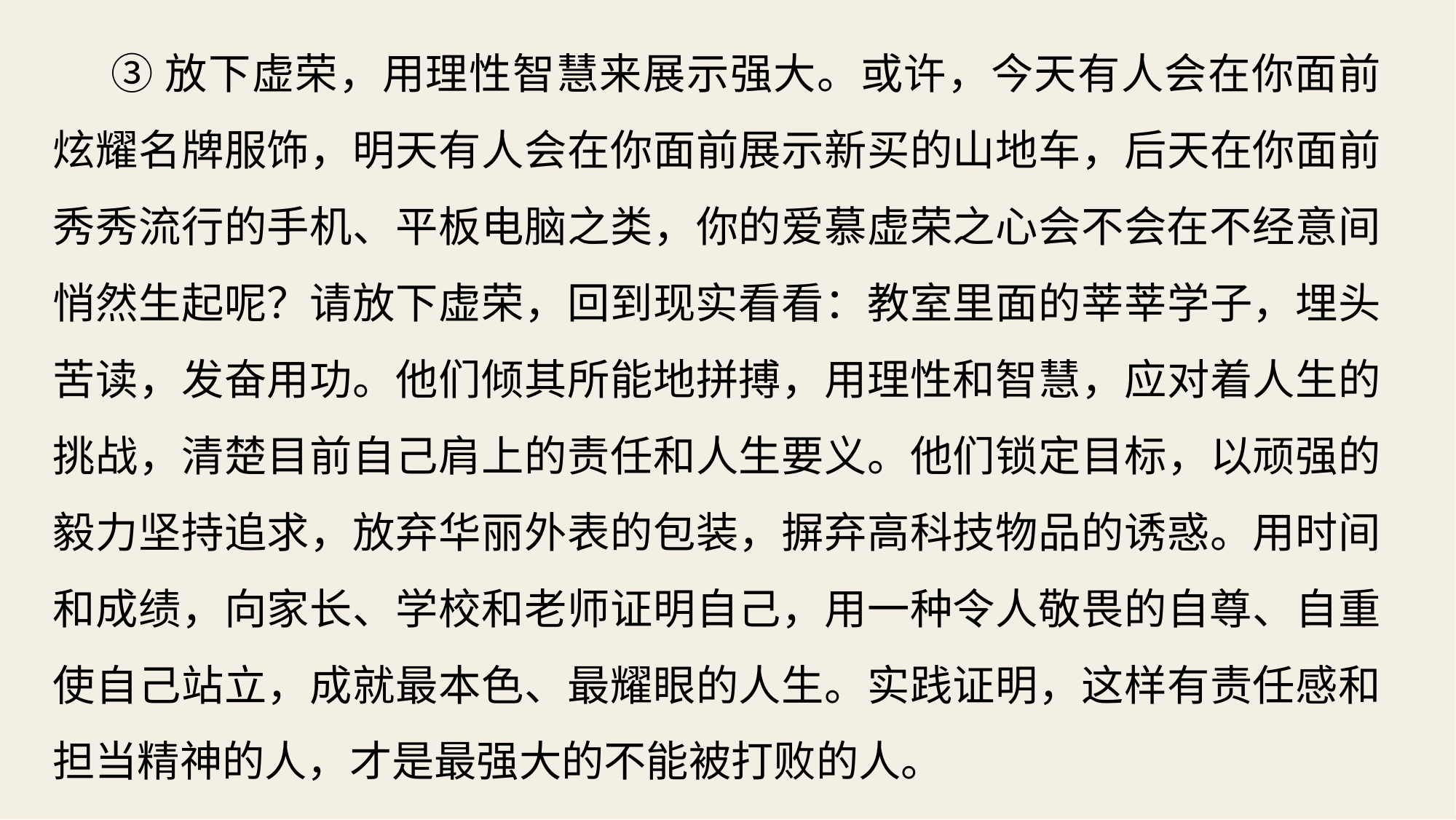

③放下虚荣，用理性智慧来展示强大。或许，今天有人会在你面前炫耀名牌服饰，明天有人会在你面前展示新买的山地车，后天在你面前秀秀流行的手机、平板电脑之类，你的爱慕虚荣之心会不会在不经意间悄然生起呢？请放下虚荣，回到现实看看：教室里面的莘莘学子，埋头苦读，发奋用功。他们倾其所能地拼搏，用理性和智慧，应对着人生的挑战，清楚目前自己肩上的责任和人生要义。他们锁定目标，以顽强的毅力坚持追求，放弃华丽外表的包装，摒弃高科技物品的诱惑。用时间和成绩，向家长、学校和老师证明自己，用一种令人敬畏的自尊、自重使自己站立，成就最本色、最耀眼的人生。实践证明，这样有责任感和担当精神的人，才是最强大的不能被打败的人。